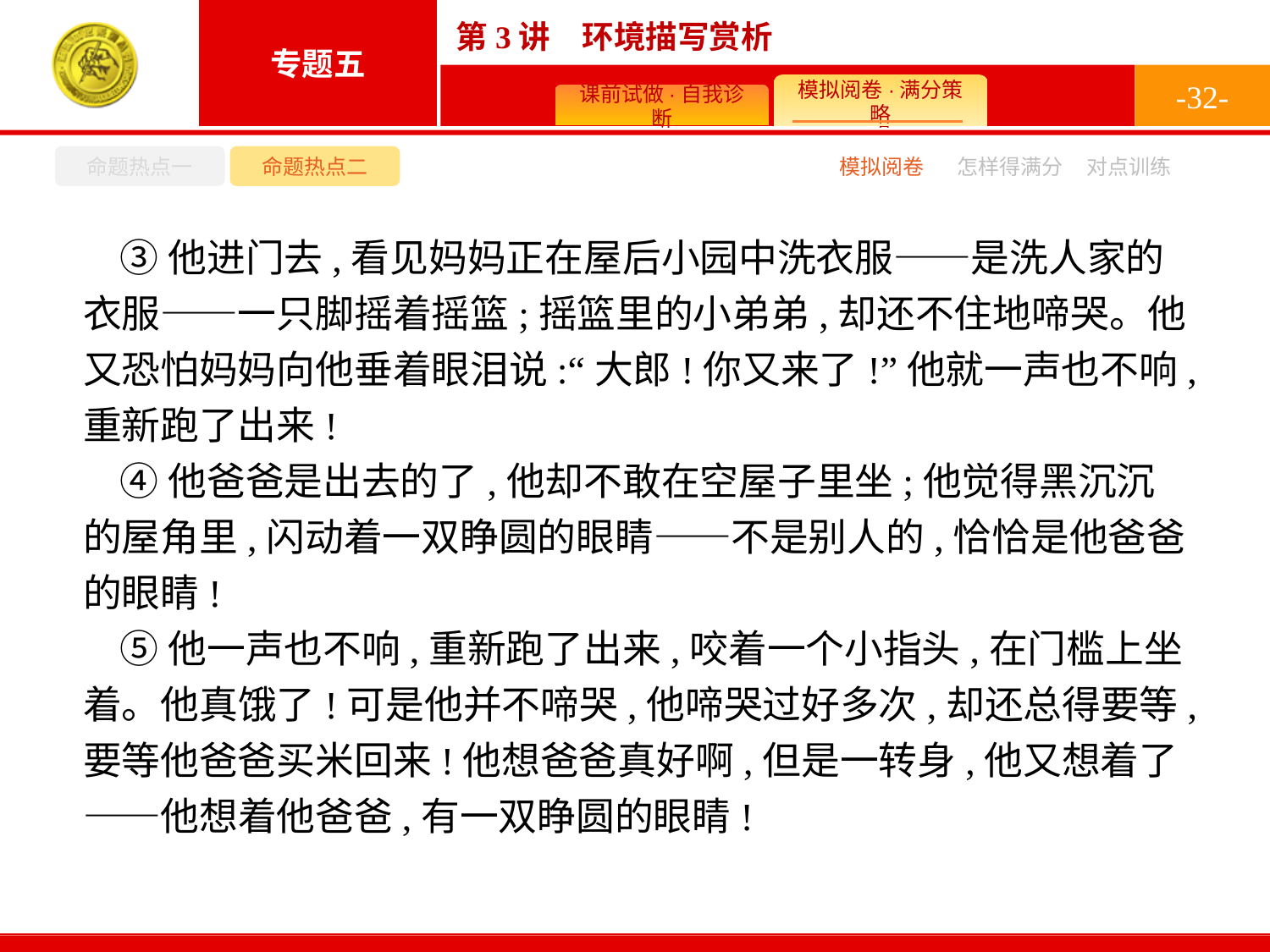

-32-
命题热点一
命题热点二
怎样得满分
模拟阅卷
对点训练
③他进门去,看见妈妈正在屋后小园中洗衣服——是洗人家的衣服——一只脚摇着摇篮;摇篮里的小弟弟,却还不住地啼哭。他又恐怕妈妈向他垂着眼泪说:“大郎!你又来了!”他就一声也不响,重新跑了出来!
④他爸爸是出去的了,他却不敢在空屋子里坐;他觉得黑沉沉的屋角里,闪动着一双睁圆的眼睛——不是别人的,恰恰是他爸爸的眼睛!
⑤他一声也不响,重新跑了出来,咬着一个小指头,在门槛上坐着。他真饿了!可是他并不啼哭,他啼哭过好多次,却还总得要等,要等他爸爸买米回来!他想爸爸真好啊,但是一转身,他又想着了——他想着他爸爸,有一双睁圆的眼睛!